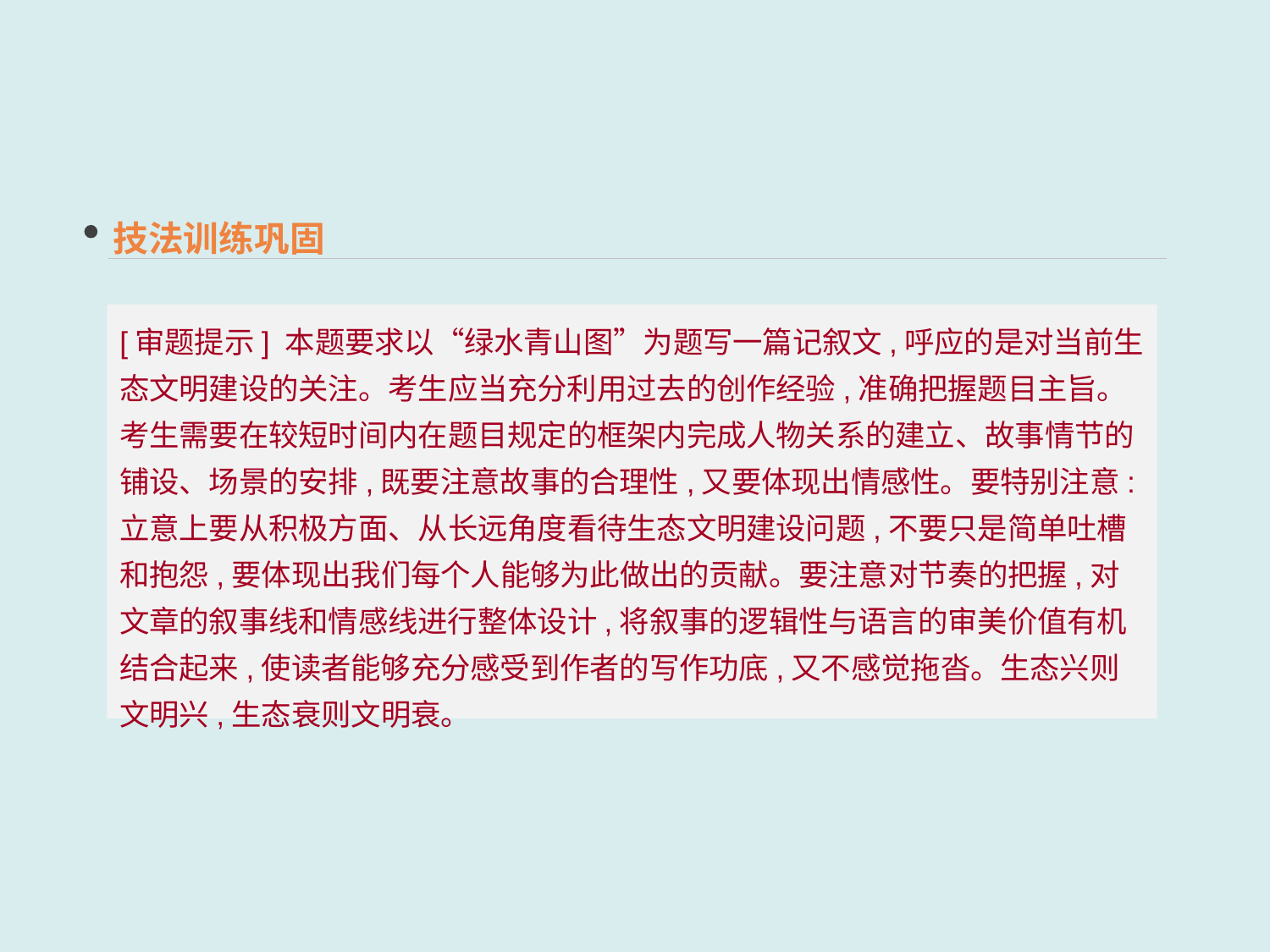

技法训练巩固

[审题提示] 本题要求以“绿水青山图”为题写一篇记叙文,呼应的是对当前生态文明建设的关注。考生应当充分利用过去的创作经验,准确把握题目主旨。考生需要在较短时间内在题目规定的框架内完成人物关系的建立、故事情节的铺设、场景的安排,既要注意故事的合理性,又要体现出情感性。要特别注意:立意上要从积极方面、从长远角度看待生态文明建设问题,不要只是简单吐槽和抱怨,要体现出我们每个人能够为此做出的贡献。要注意对节奏的把握,对文章的叙事线和情感线进行整体设计,将叙事的逻辑性与语言的审美价值有机结合起来,使读者能够充分感受到作者的写作功底,又不感觉拖沓。生态兴则文明兴,生态衰则文明衰。